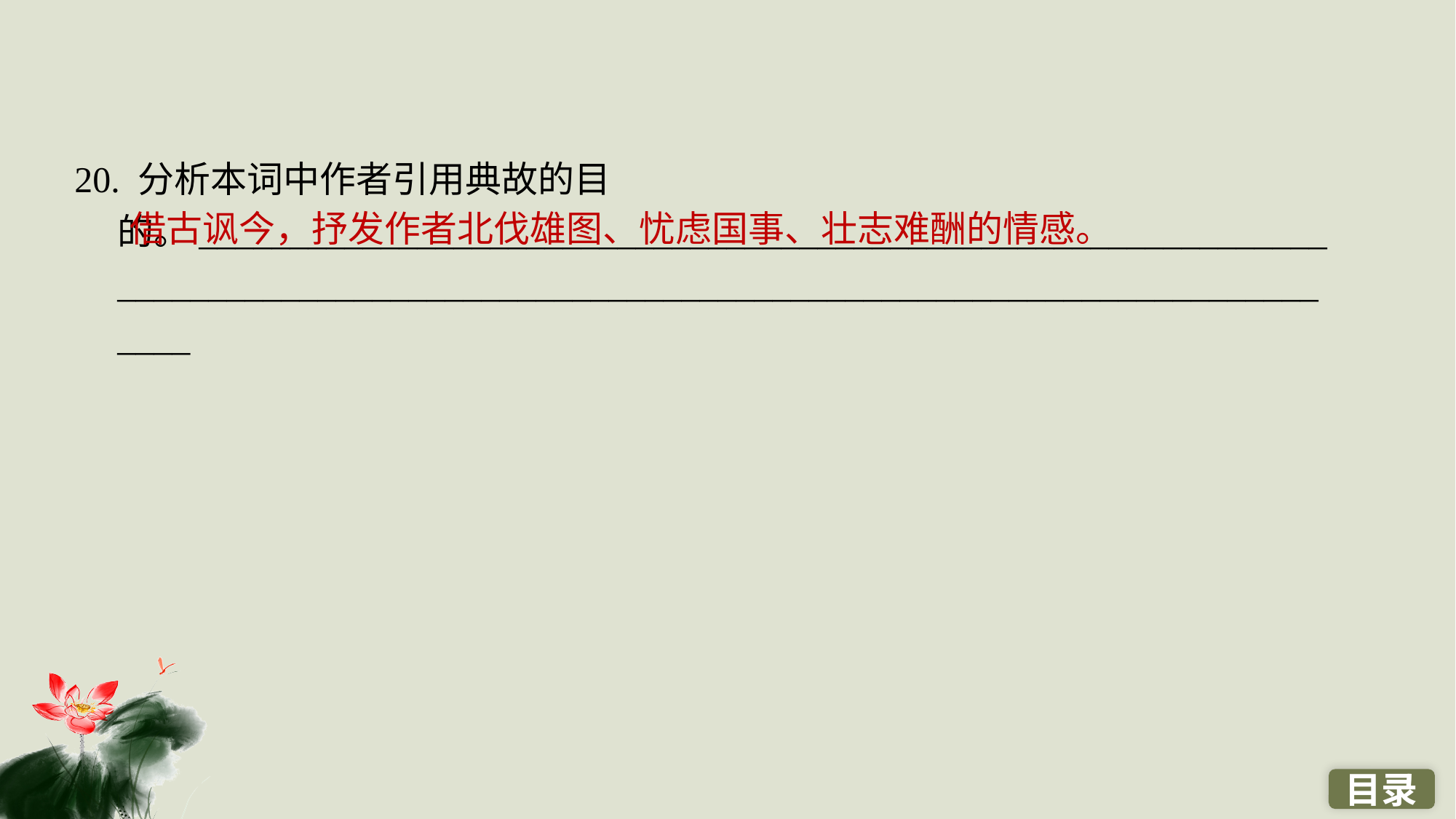

20. 分析本词中作者引用典故的目的。____________________________________________________________________________________________________________________________________
借古讽今，抒发作者北伐雄图、忧虑国事、壮志难酬的情感。